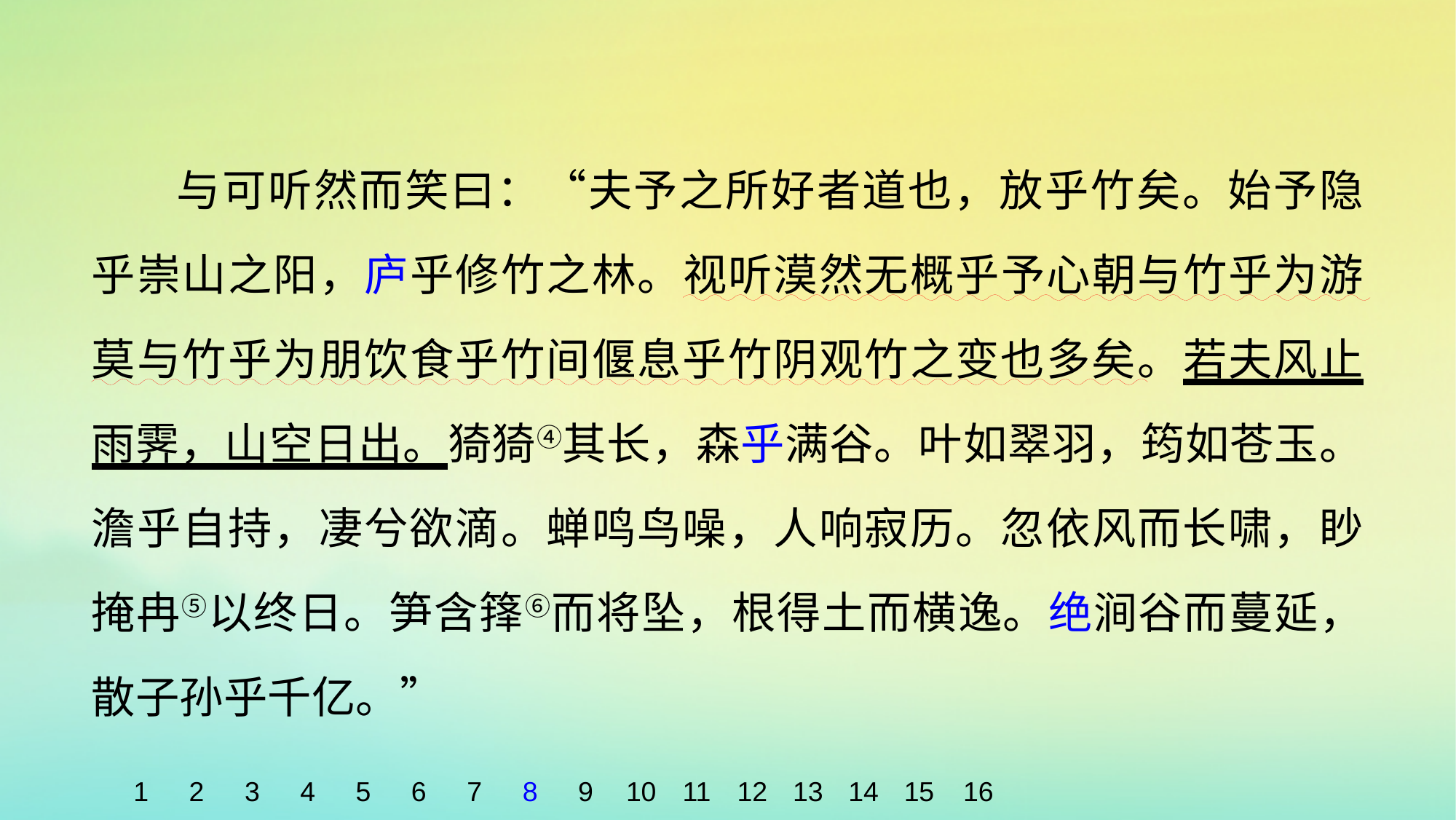

与可听然而笑曰：“夫予之所好者道也，放乎竹矣。始予隐乎崇山之阳，庐乎修竹之林。视听漠然无概乎予心朝与竹乎为游莫与竹乎为朋饮食乎竹间偃息乎竹阴观竹之变也多矣。若夫风止雨霁，山空日出。猗猗④其长，森乎满谷。叶如翠羽，筠如苍玉。澹乎自持，凄兮欲滴。蝉鸣鸟噪，人响寂历。忽依风而长啸，眇掩冉⑤以终日。笋含箨⑥而将坠，根得土而横逸。绝涧谷而蔓延，散子孙乎千亿。”
1
2
3
4
5
6
7
8
9
10
11
12
13
14
15
16